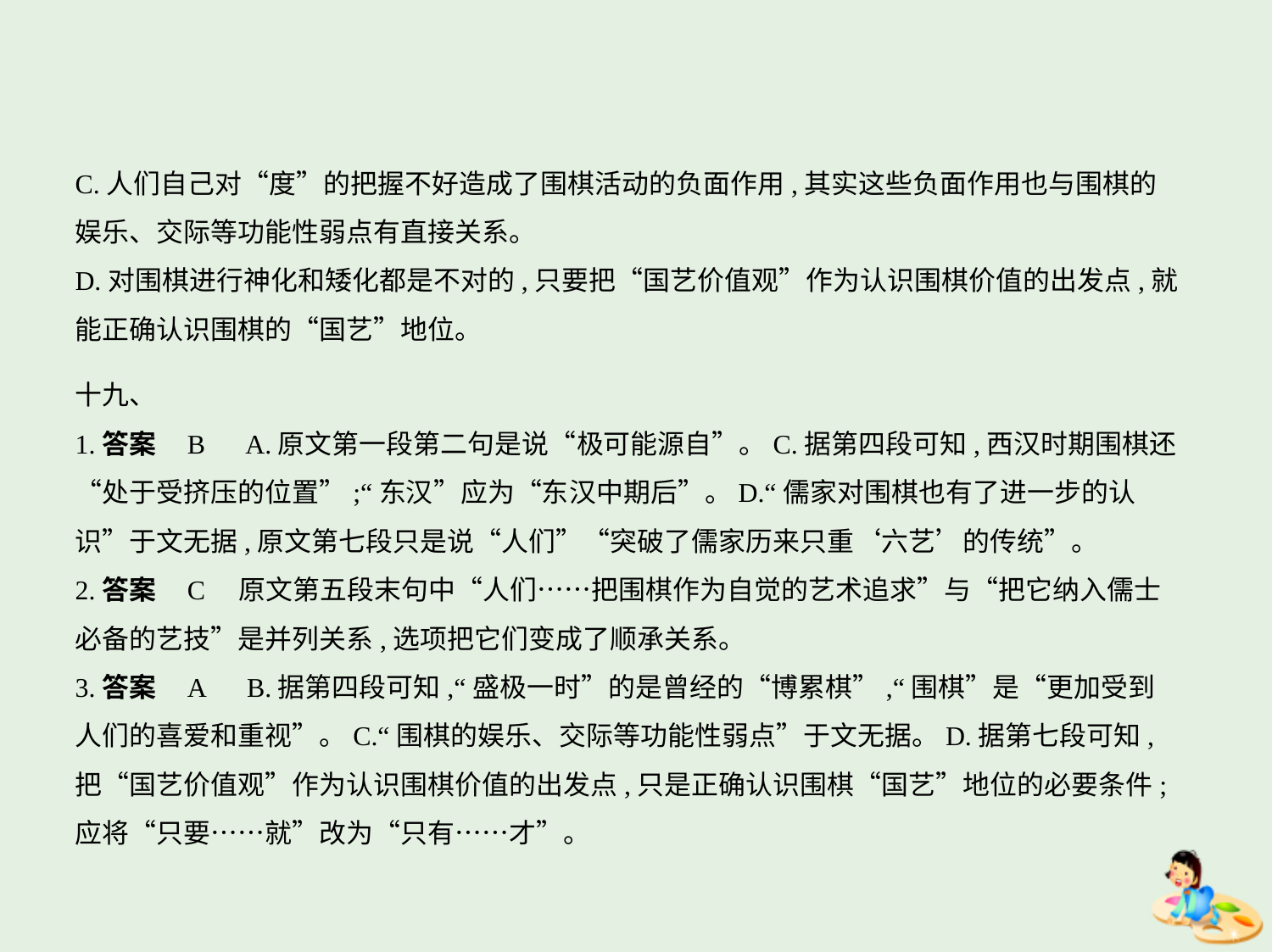

C.人们自己对“度”的把握不好造成了围棋活动的负面作用,其实这些负面作用也与围棋的
娱乐、交际等功能性弱点有直接关系。
D.对围棋进行神化和矮化都是不对的,只要把“国艺价值观”作为认识围棋价值的出发点,就
能正确认识围棋的“国艺”地位。
十九、
1.答案    B　A.原文第一段第二句是说“极可能源自”。C.据第四段可知,西汉时期围棋还
“处于受挤压的位置”;“东汉”应为“东汉中期后”。D.“儒家对围棋也有了进一步的认
识”于文无据,原文第七段只是说“人们”“突破了儒家历来只重‘六艺’的传统”。
2.答案    C　原文第五段末句中“人们……把围棋作为自觉的艺术追求”与“把它纳入儒士
必备的艺技”是并列关系,选项把它们变成了顺承关系。
3.答案    A　B.据第四段可知,“盛极一时”的是曾经的“博累棋”,“围棋”是“更加受到
人们的喜爱和重视”。C.“围棋的娱乐、交际等功能性弱点”于文无据。D.据第七段可知,
把“国艺价值观”作为认识围棋价值的出发点,只是正确认识围棋“国艺”地位的必要条件;
应将“只要……就”改为“只有……才”。